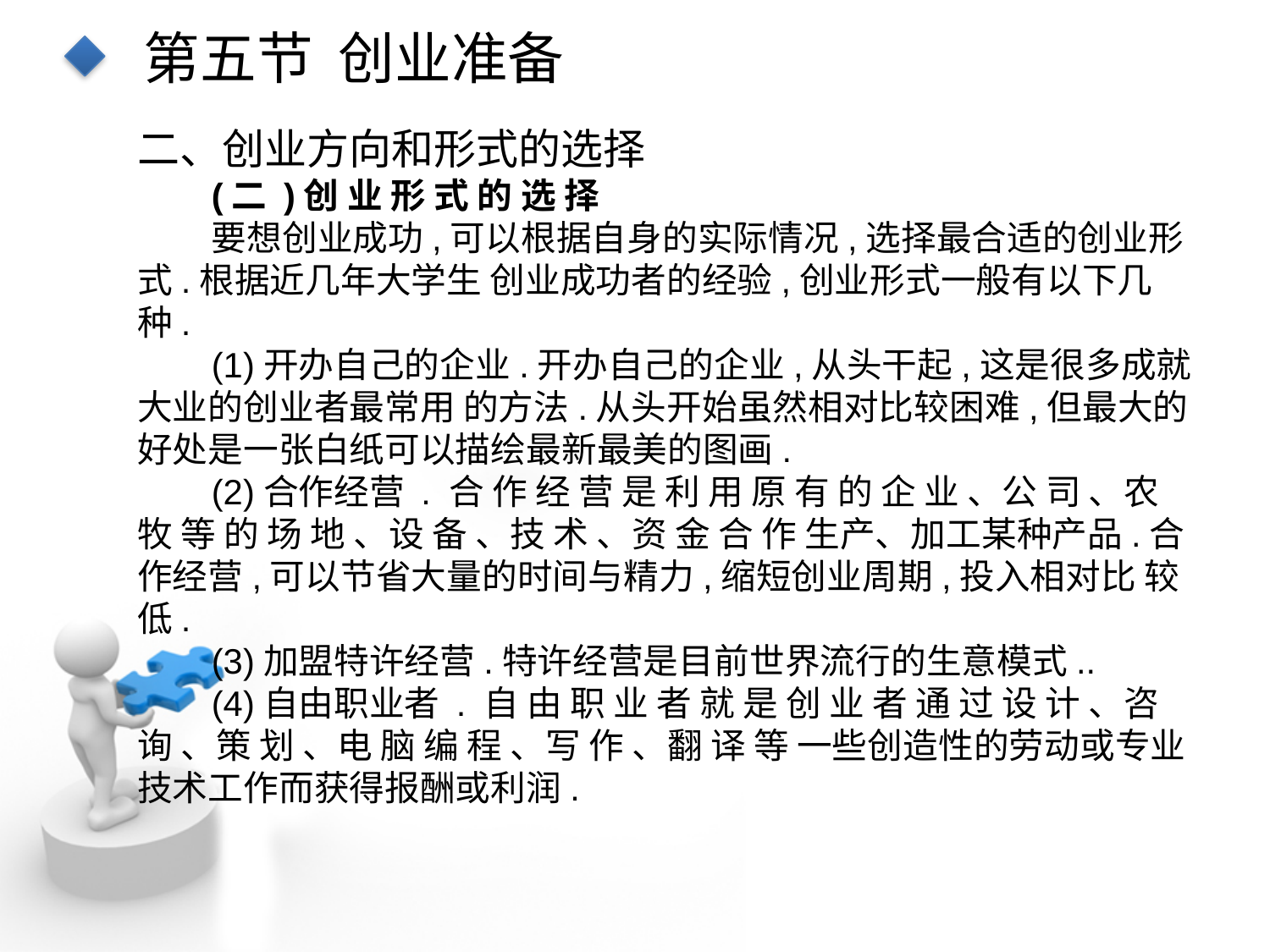

第五节  创业准备

二、创业方向和形式的选择
(二 )创 业 形 式 的 选 择
要想创业成功,可以根据自身的实际情况,选择最合适的创业形式.根据近几年大学生 创业成功者的经验,创业形式一般有以下几种.
(1)开办自己的企业.开办自己的企业,从头干起,这是很多成就大业的创业者最常用 的方法.从头开始虽然相对比较困难,但最大的好处是一张白纸可以描绘最新最美的图画.
(2)合作经营 . 合 作 经 营 是 利 用 原 有 的 企 业 、公 司 、农 牧 等 的 场 地 、设 备 、技 术 、资 金 合 作 生产、加工某种产品.合作经营,可以节省大量的时间与精力,缩短创业周期,投入相对比 较低.
(3)加盟特许经营.特许经营是目前世界流行的生意模式..
(4)自由职业者 . 自 由 职 业 者 就 是 创 业 者 通 过 设 计 、咨 询 、策 划 、电 脑 编 程 、写 作 、翻 译 等 一些创造性的劳动或专业技术工作而获得报酬或利润.
点击添加文本
点击添加文本
点击添加文本
点击添加文本